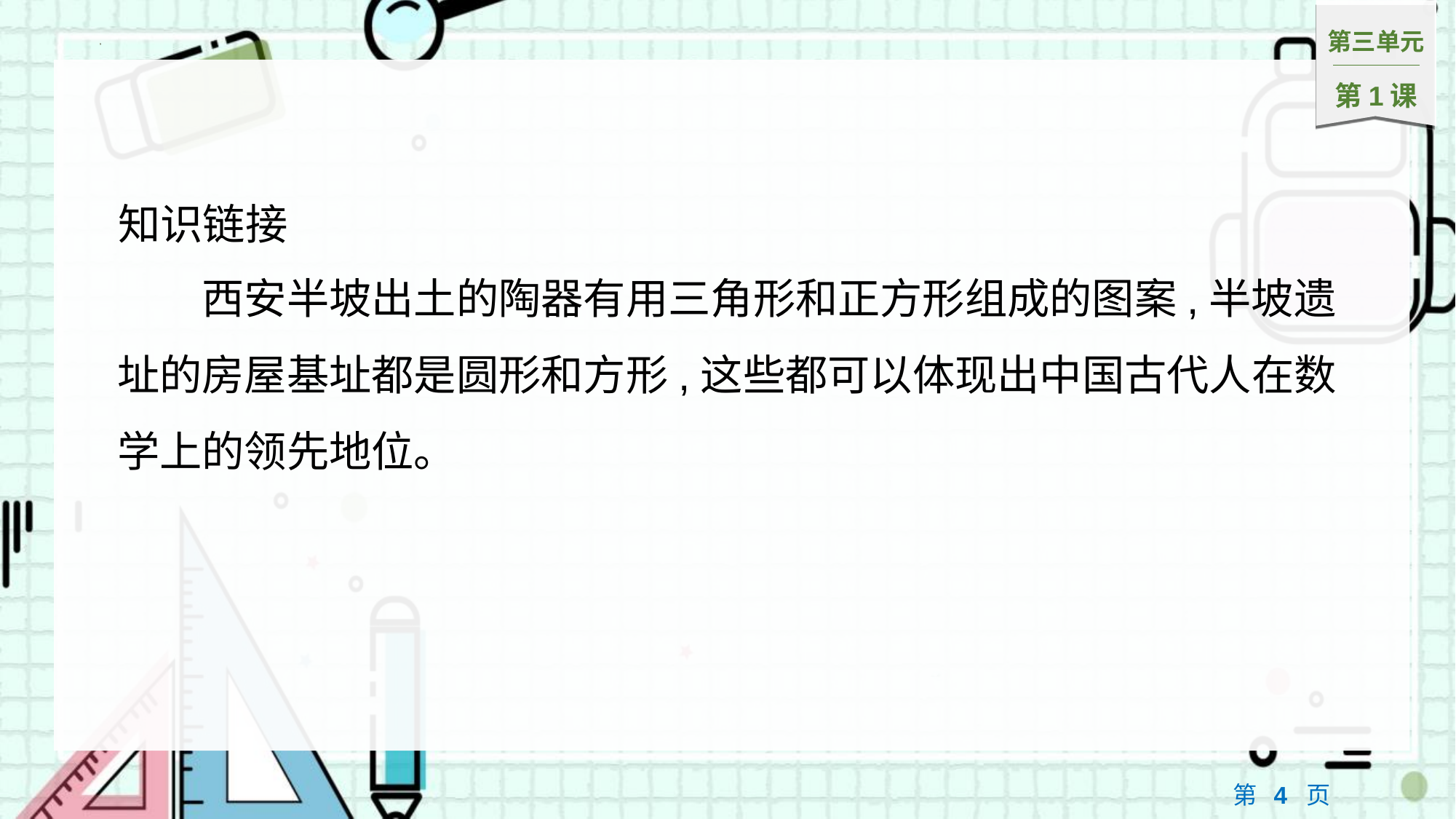

知识链接
　　西安半坡出土的陶器有用三角形和正方形组成的图案,半坡遗址的房屋基址都是圆形和方形,这些都可以体现出中国古代人在数学上的领先地位。